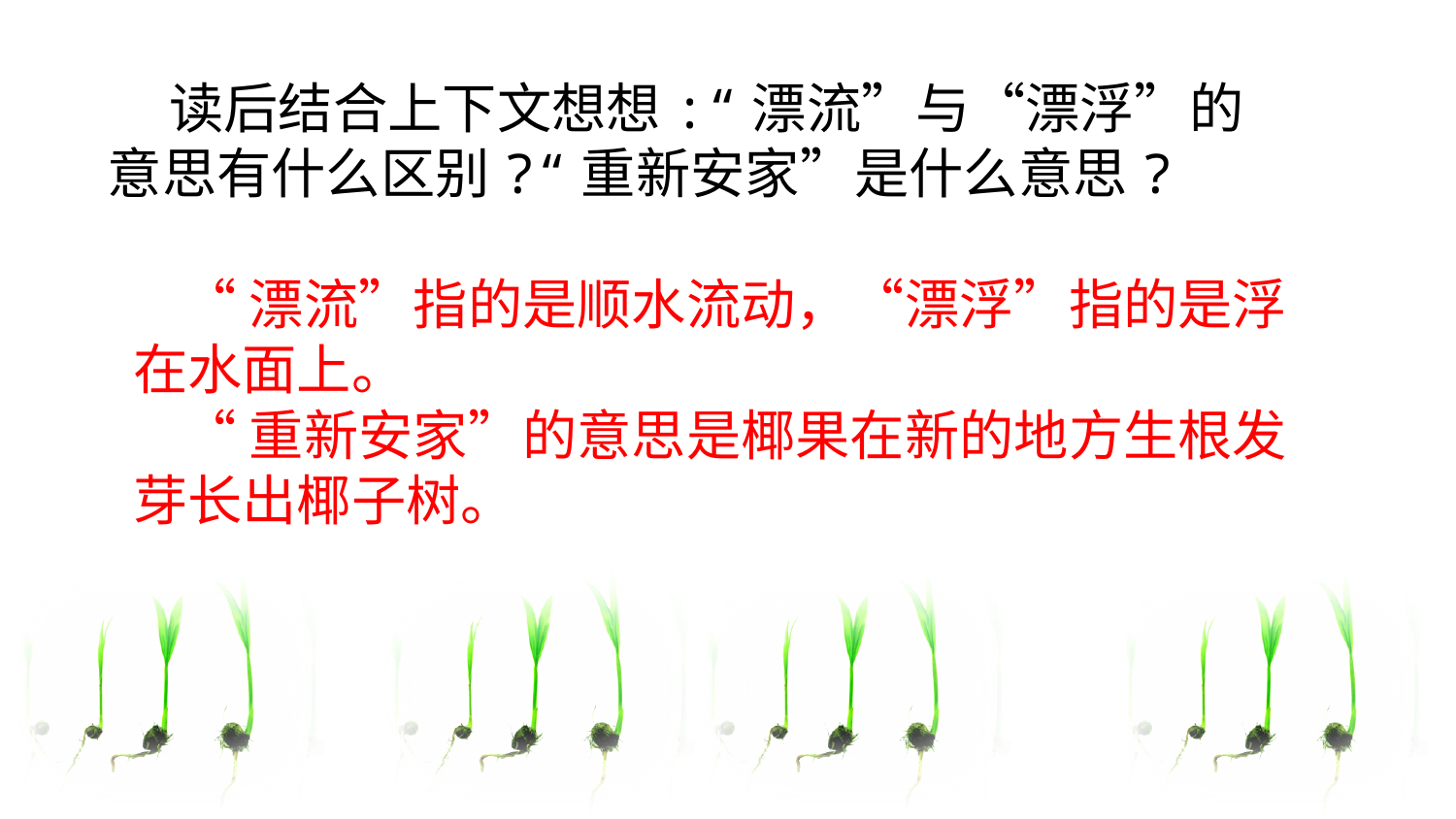

读后结合上下文想想:“漂流”与“漂浮”的意思有什么区别?“重新安家”是什么意思?
    “漂流”指的是顺水流动，“漂浮”指的是浮在水面上。
    “重新安家”的意思是椰果在新的地方生根发芽长出椰子树。